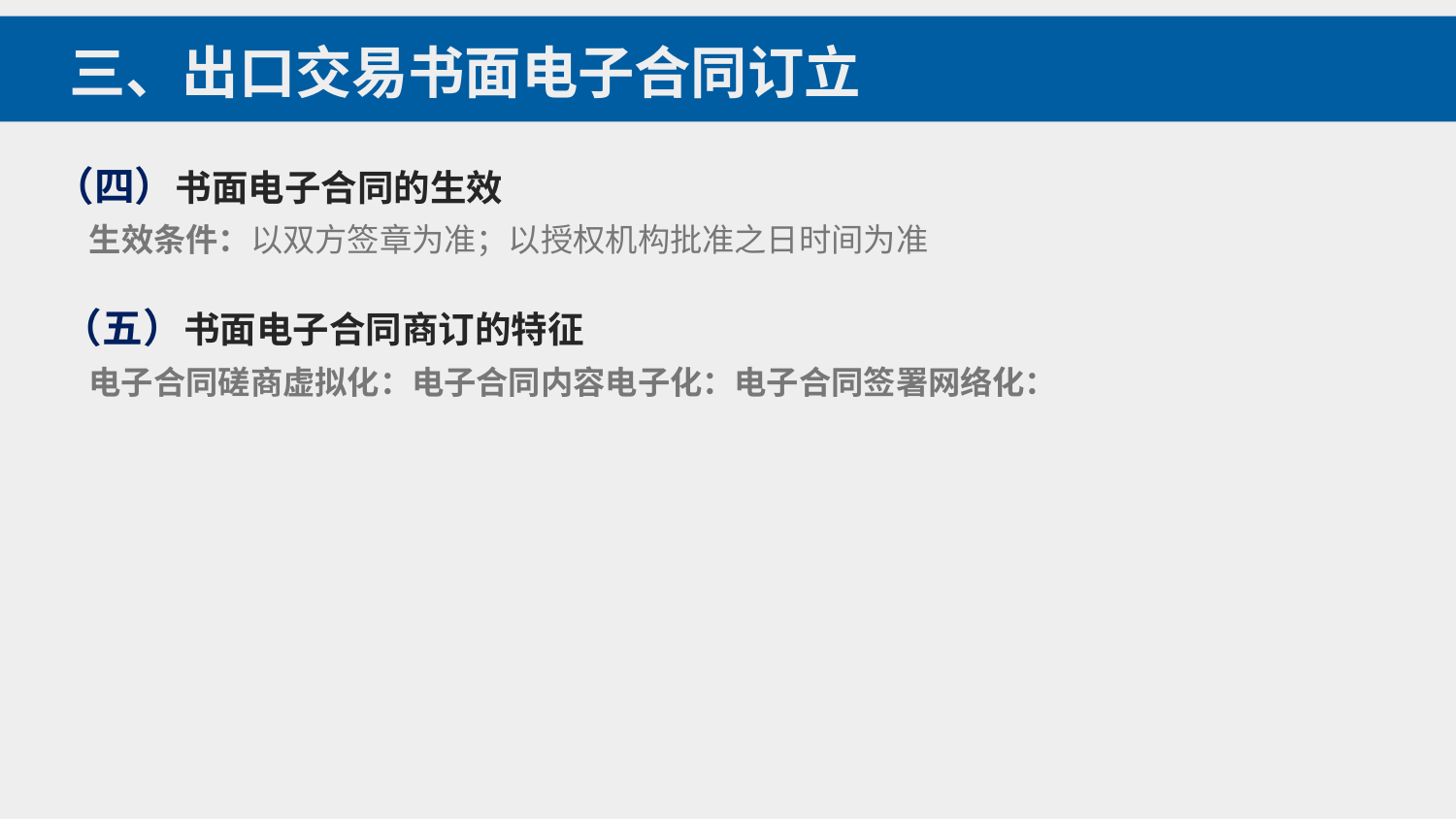

三、出口交易书面电子合同订立
（四）书面电子合同的生效
生效条件：以双方签章为准；以授权机构批准之日时间为准
（五）书面电子合同商订的特征
电子合同磋商虚拟化：电子合同内容电子化：电子合同签署网络化：